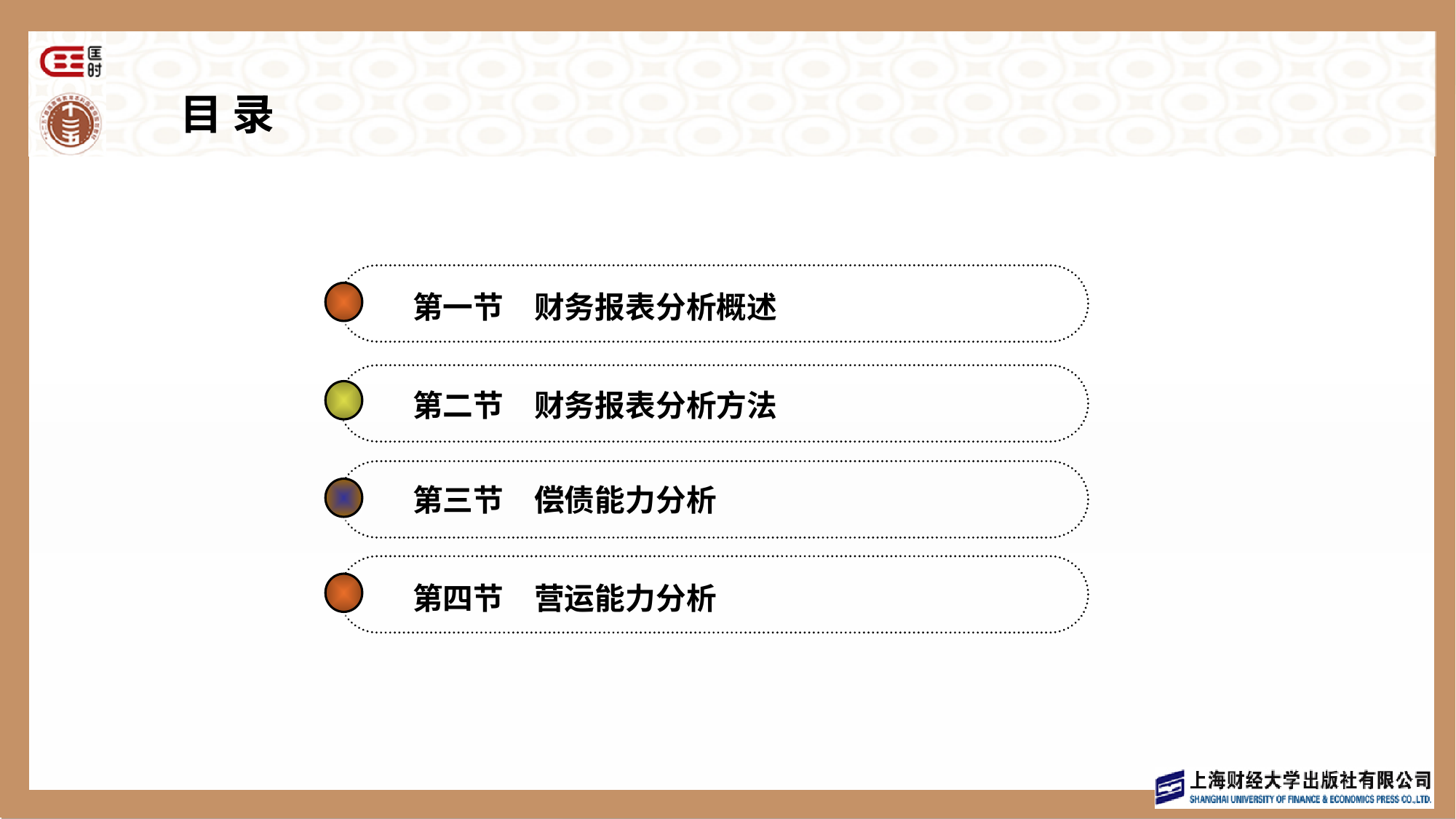

目 录

第一节　财务报表分析概述

第二节　财务报表分析方法

第三节　偿债能力分析

第四节　营运能力分析